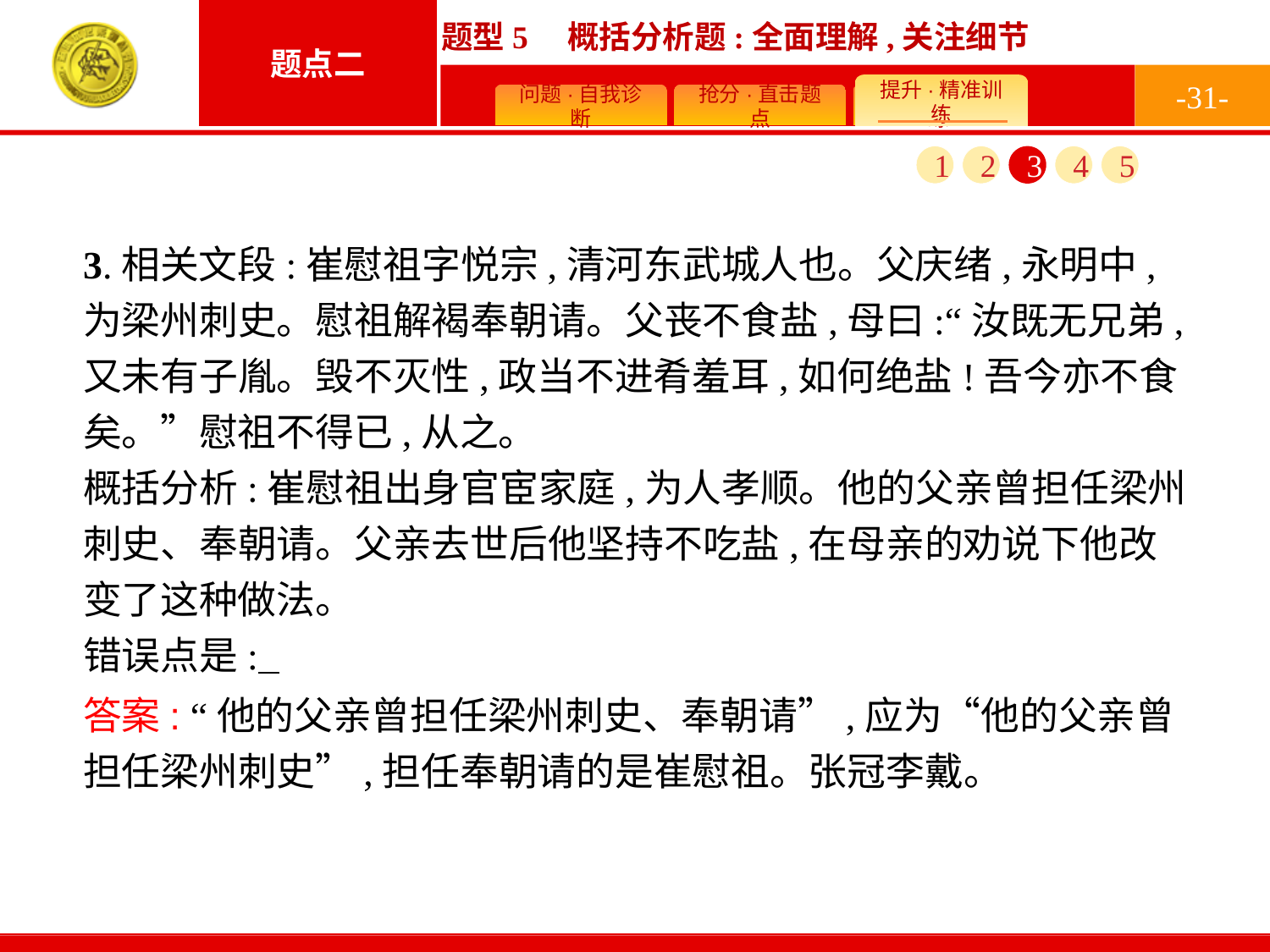

-31-
1
2
3
4
5
3.相关文段:崔慰祖字悦宗,清河东武城人也。父庆绪,永明中,为梁州刺史。慰祖解褐奉朝请。父丧不食盐,母曰:“汝既无兄弟,又未有子胤。毁不灭性,政当不进肴羞耳,如何绝盐!吾今亦不食矣。”慰祖不得已,从之。
概括分析:崔慰祖出身官宦家庭,为人孝顺。他的父亲曾担任梁州刺史、奉朝请。父亲去世后他坚持不吃盐,在母亲的劝说下他改变了这种做法。
错误点是:
答案: “他的父亲曾担任梁州刺史、奉朝请”,应为“他的父亲曾担任梁州刺史”,担任奉朝请的是崔慰祖。张冠李戴。